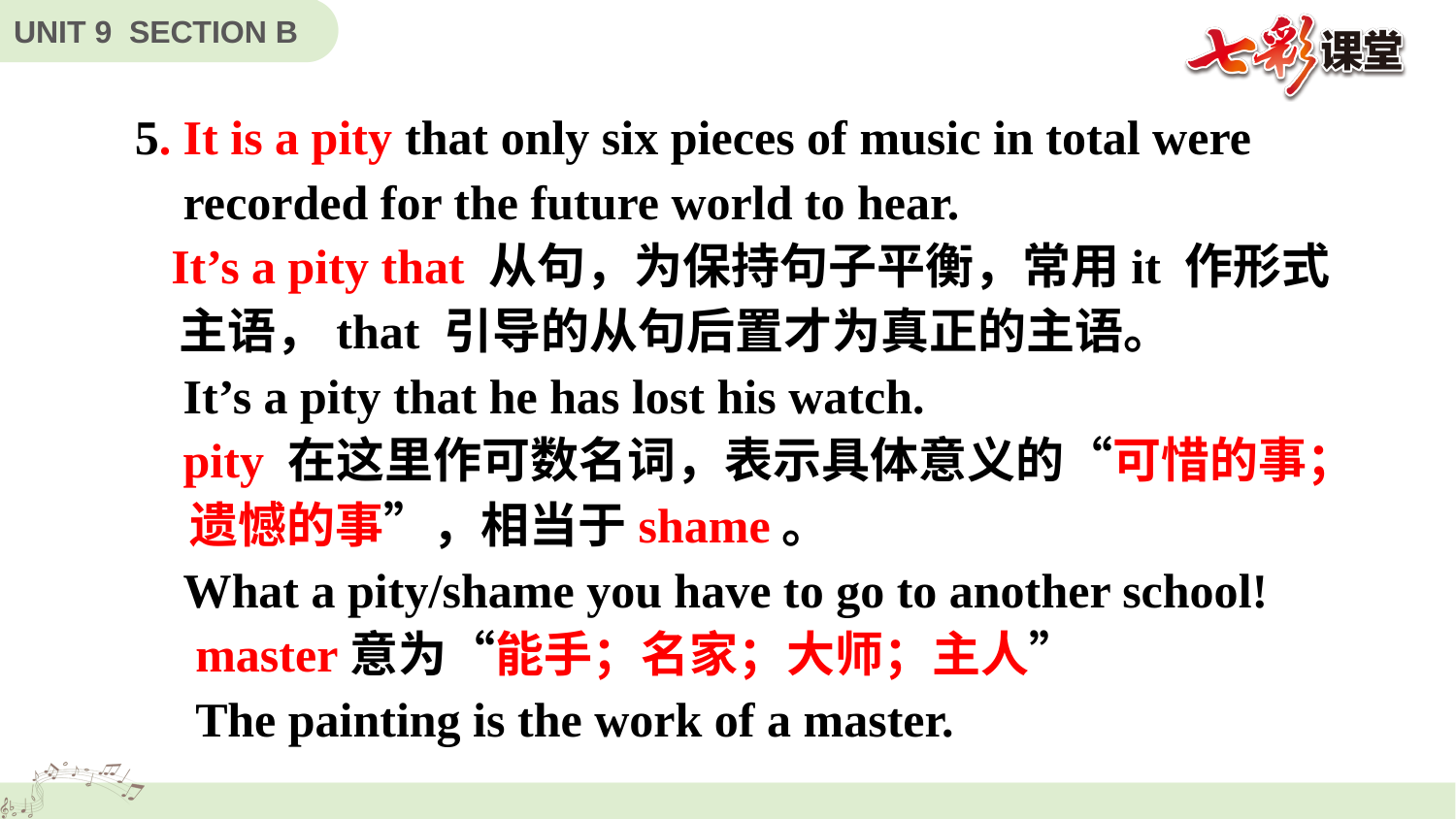

5. It is a pity that only six pieces of music in total were
    recorded for the future world to hear.
   It’s a pity that 从句，为保持句子平衡，常用it 作形式
   主语，that 引导的从句后置才为真正的主语。
    It’s a pity that he has lost his watch.
    pity 在这里作可数名词，表示具体意义的“可惜的事；
    遗憾的事”，相当于shame。
    What a pity/shame you have to go to another school!
     master意为“能手；名家；大师；主人”
     The painting is the work of a master.